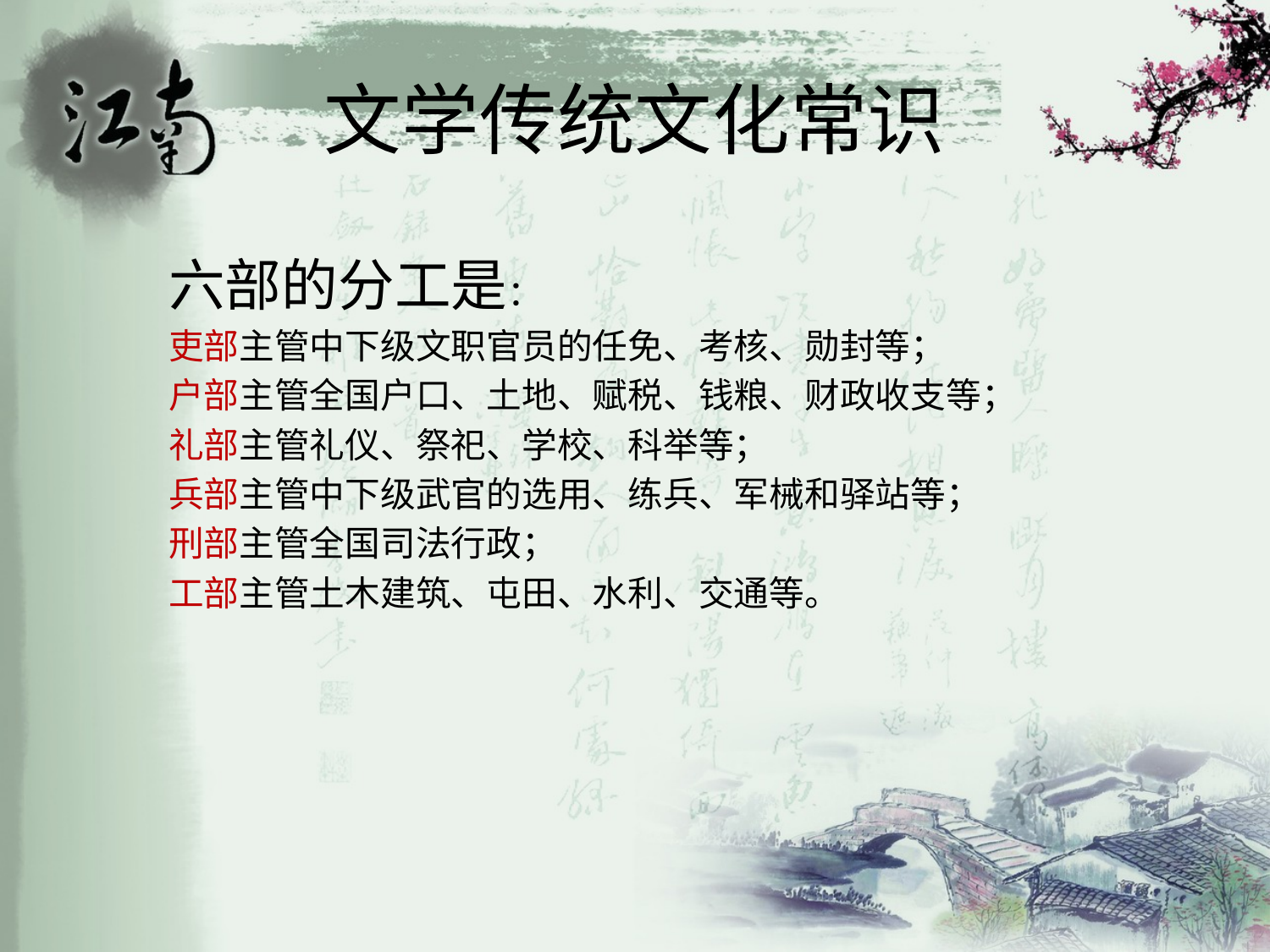

# 文学传统文化常识
        六部的分工是：
        吏部主管中下级文职官员的任免、考核、勋封等；
        户部主管全国户口、土地、赋税、钱粮、财政收支等；
        礼部主管礼仪、祭祀、学校、科举等；
        兵部主管中下级武官的选用、练兵、军械和驿站等；
        刑部主管全国司法行政；
        工部主管土木建筑、屯田、水利、交通等。